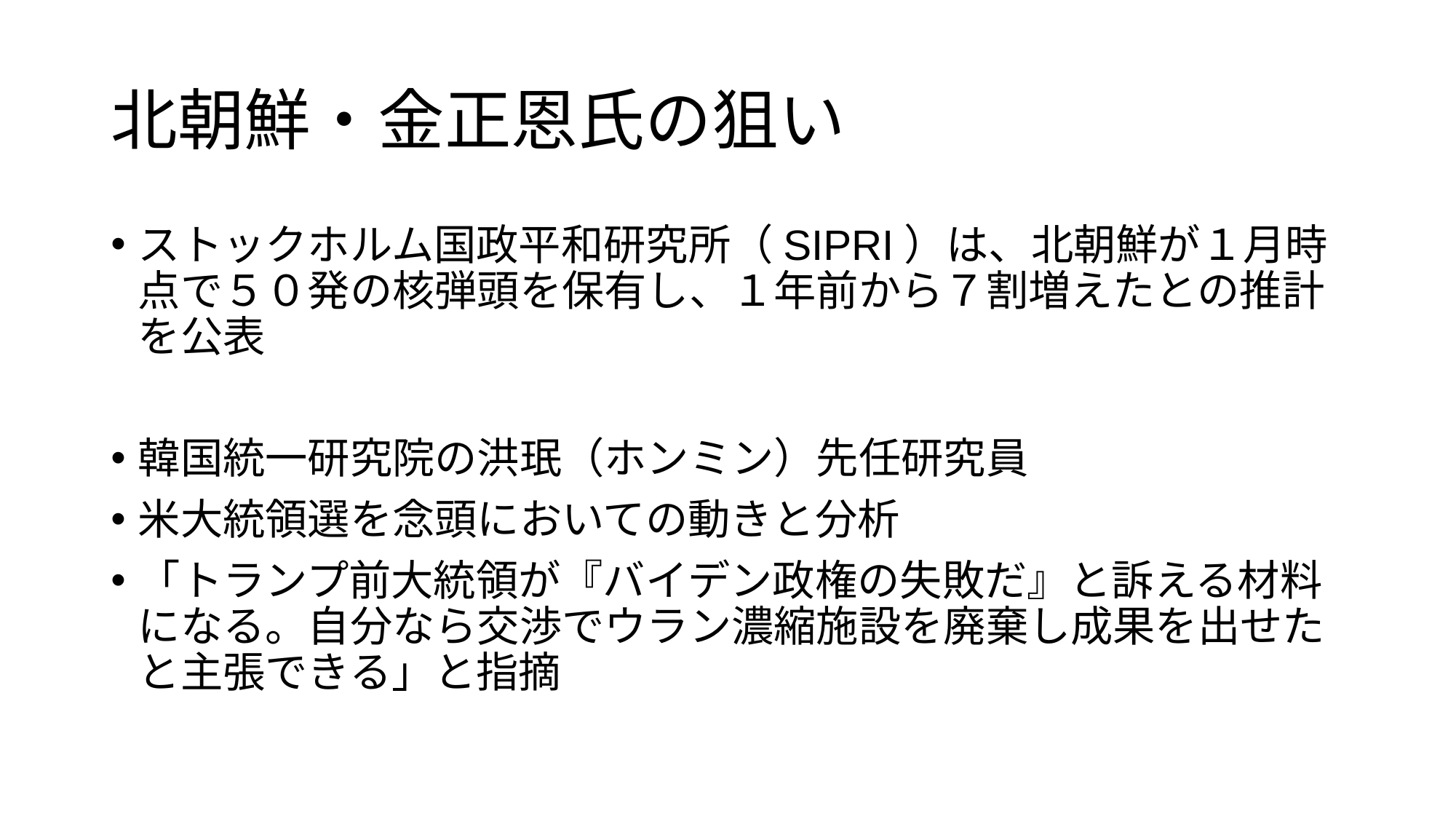

# 北朝鮮・金正恩氏の狙い
ストックホルム国政平和研究所（SIPRI）は、北朝鮮が１月時点で５０発の核弾頭を保有し、１年前から７割増えたとの推計を公表

韓国統一研究院の洪珉（ホンミン）先任研究員
米大統領選を念頭においての動きと分析
「トランプ前大統領が『バイデン政権の失敗だ』と訴える材料になる。自分なら交渉でウラン濃縮施設を廃棄し成果を出せたと主張できる」と指摘